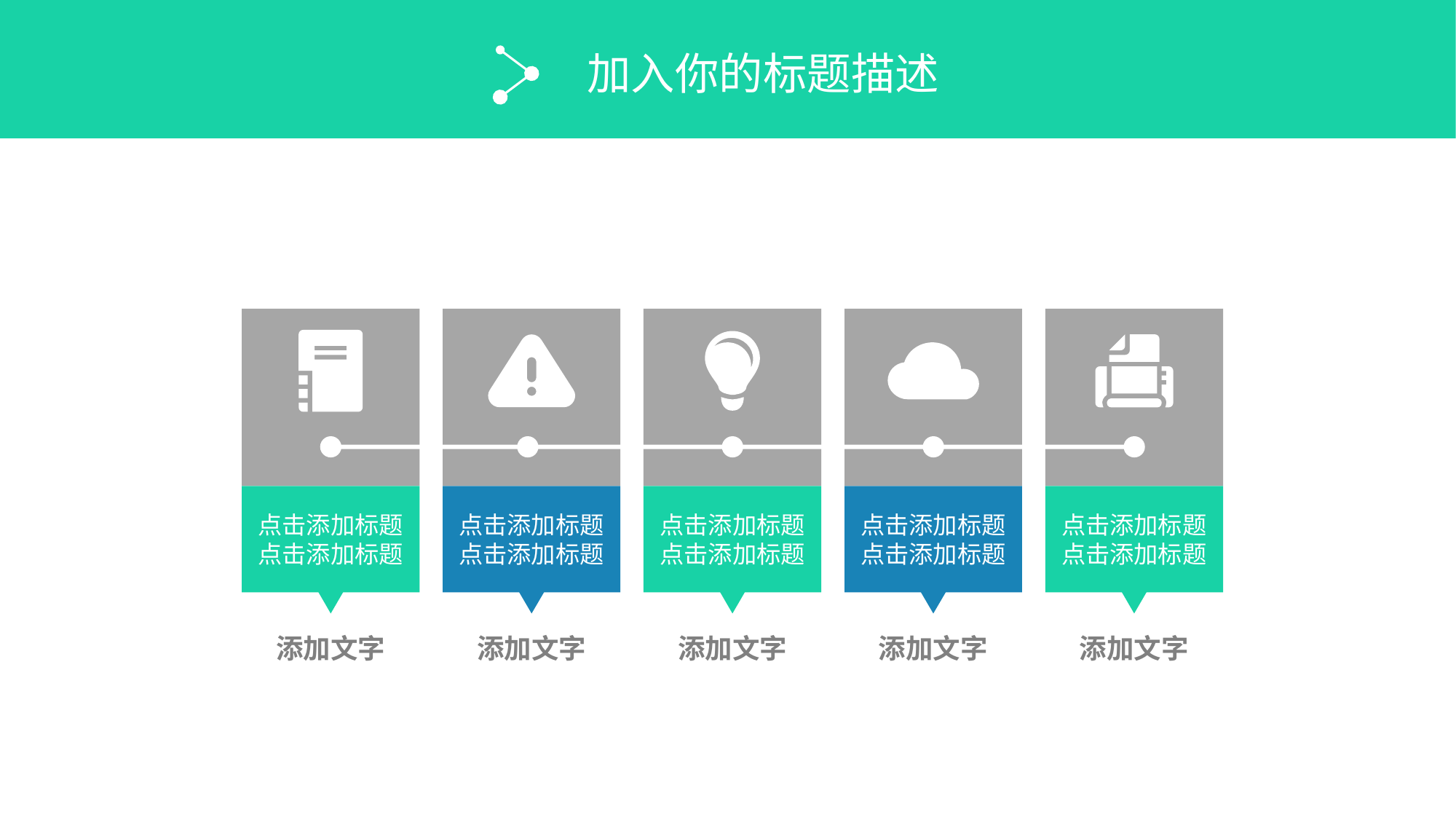

加入你的标题描述

点击添加标题
点击添加标题
点击添加标题
点击添加标题
点击添加标题
点击添加标题
点击添加标题
点击添加标题
点击添加标题
点击添加标题

添加文字
添加文字
添加文字
添加文字
添加文字